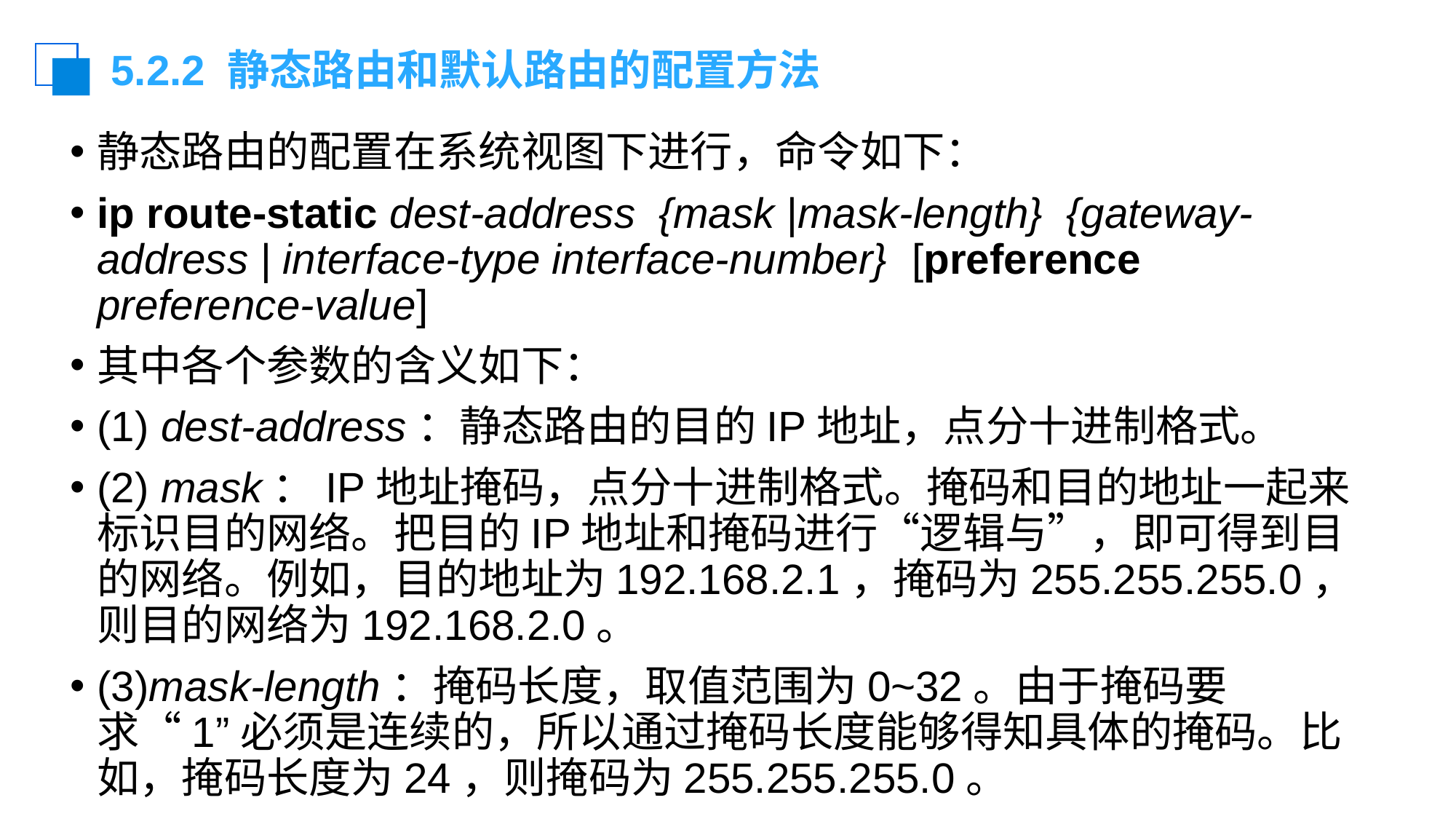

# 5.2.2 静态路由和默认路由的配置方法
静态路由的配置在系统视图下进行，命令如下：
ip route-static dest-address  {mask |mask-length}  {gateway-address | interface-type interface-number}  [preference preference-value]
其中各个参数的含义如下：
(1) dest-address：静态路由的目的IP地址，点分十进制格式。
(2) mask：IP地址掩码，点分十进制格式。掩码和目的地址一起来标识目的网络。把目的IP地址和掩码进行“逻辑与”，即可得到目的网络。例如，目的地址为192.168.2.1，掩码为255.255.255.0，则目的网络为192.168.2.0。
(3)mask-length：掩码长度，取值范围为0~32。由于掩码要求“1”必须是连续的，所以通过掩码长度能够得知具体的掩码。比如，掩码长度为24，则掩码为255.255.255.0。